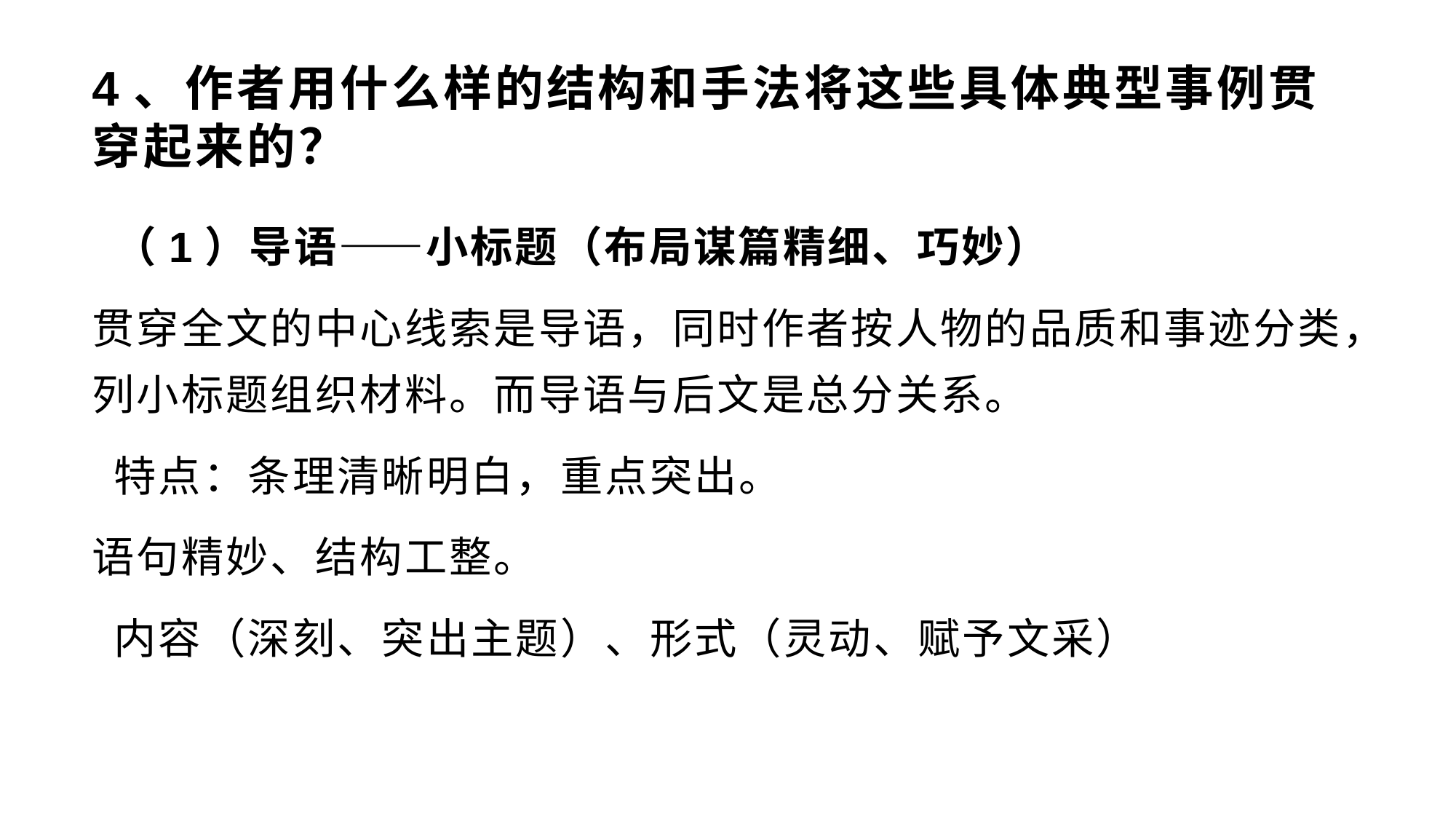

# 4、作者用什么样的结构和手法将这些具体典型事例贯穿起来的？
 （1）导语——小标题（布局谋篇精细、巧妙）
贯穿全文的中心线索是导语，同时作者按人物的品质和事迹分类，列小标题组织材料。而导语与后文是总分关系。
 特点：条理清晰明白，重点突出。
语句精妙、结构工整。
 内容（深刻、突出主题）、形式（灵动、赋予文采）